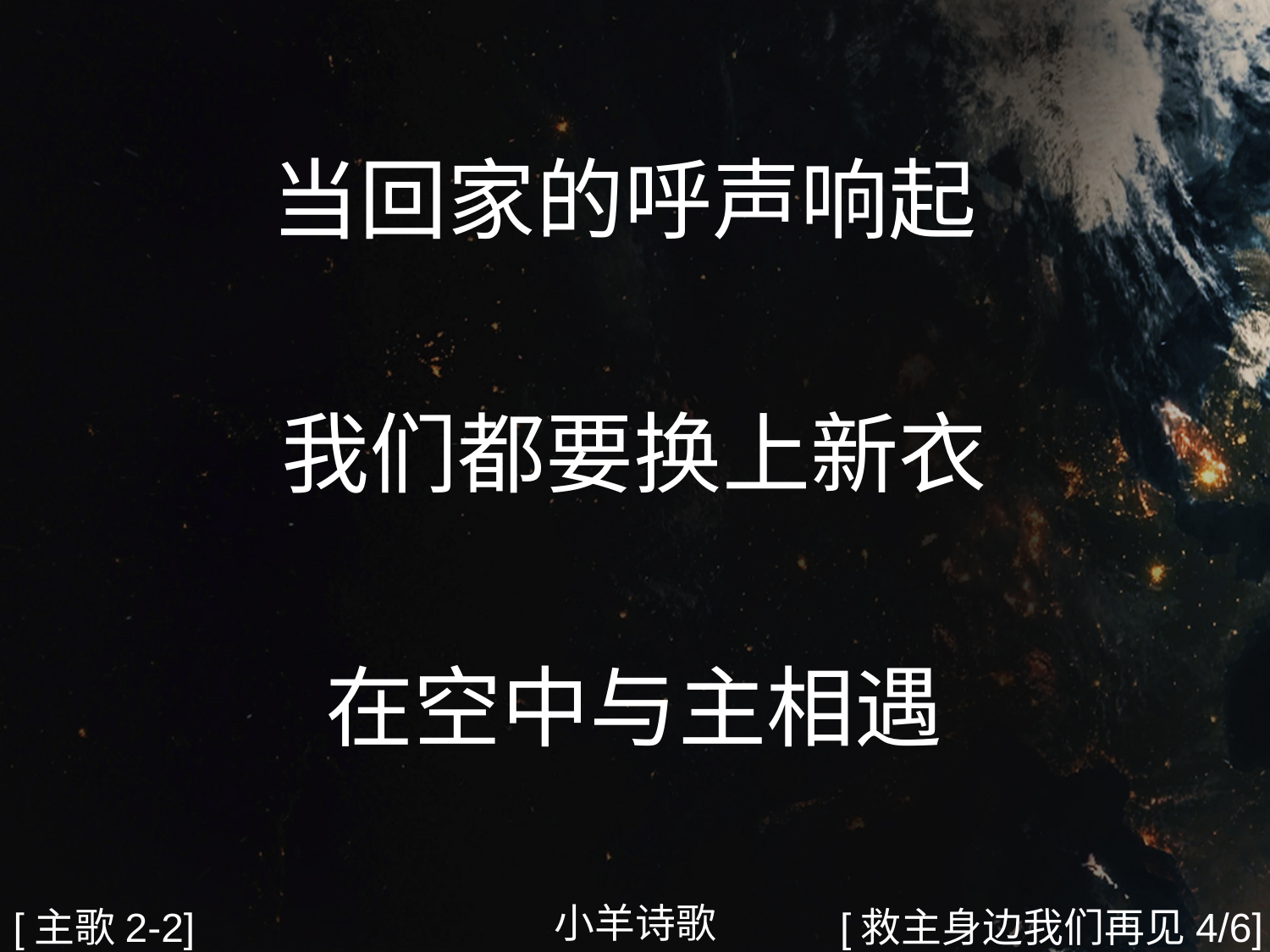

当回家的呼声响起

我们都要换上新衣

在空中与主相遇
#

小羊诗歌
[主歌2-2]
[救主身边我们再见4/6]